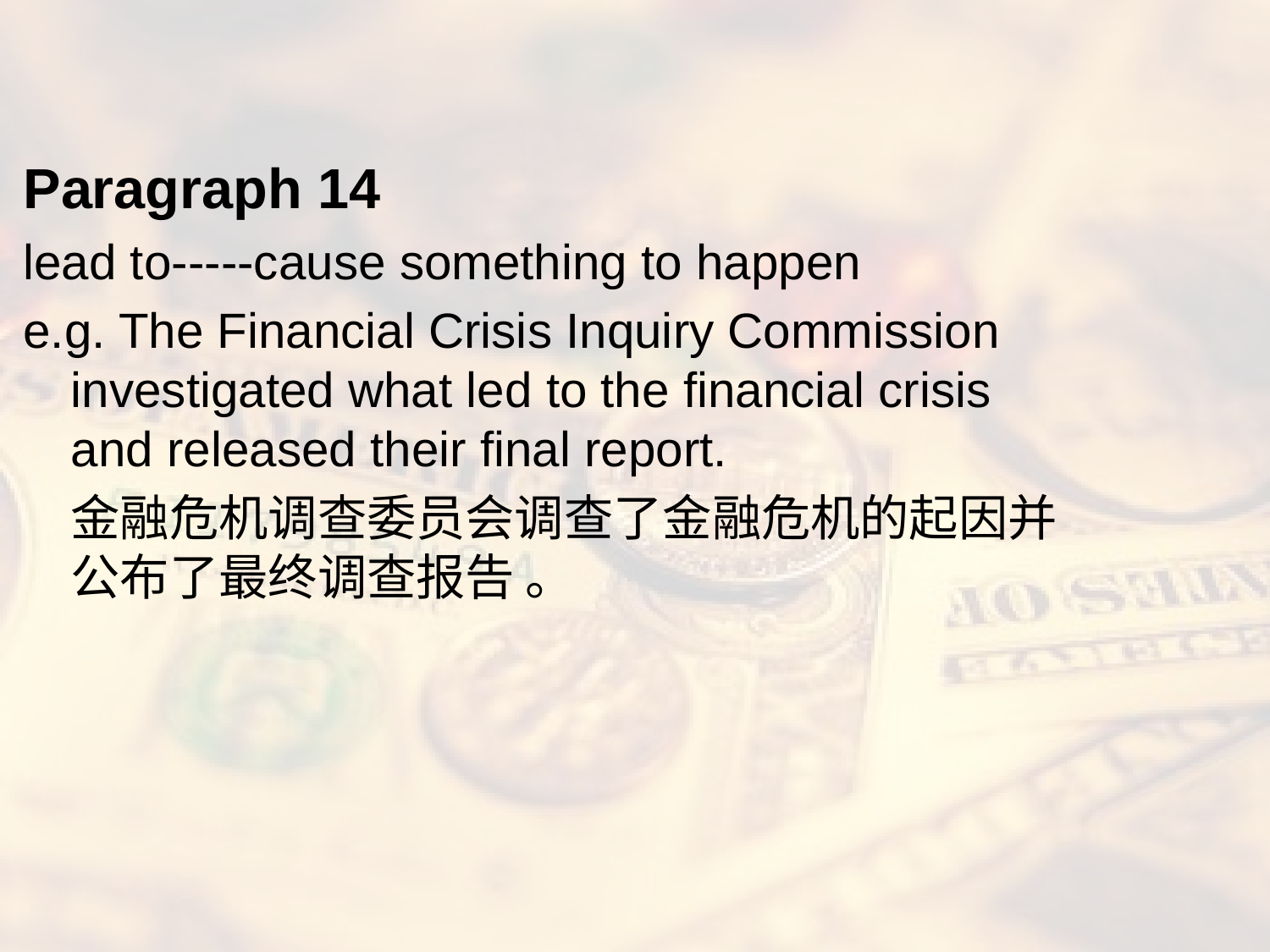

#
Paragraph 14
lead to-----cause something to happen
e.g. The Financial Crisis Inquiry Commission investigated what led to the financial crisis and released their final report.
	金融危机调查委员会调查了金融危机的起因并公布了最终调查报告 。